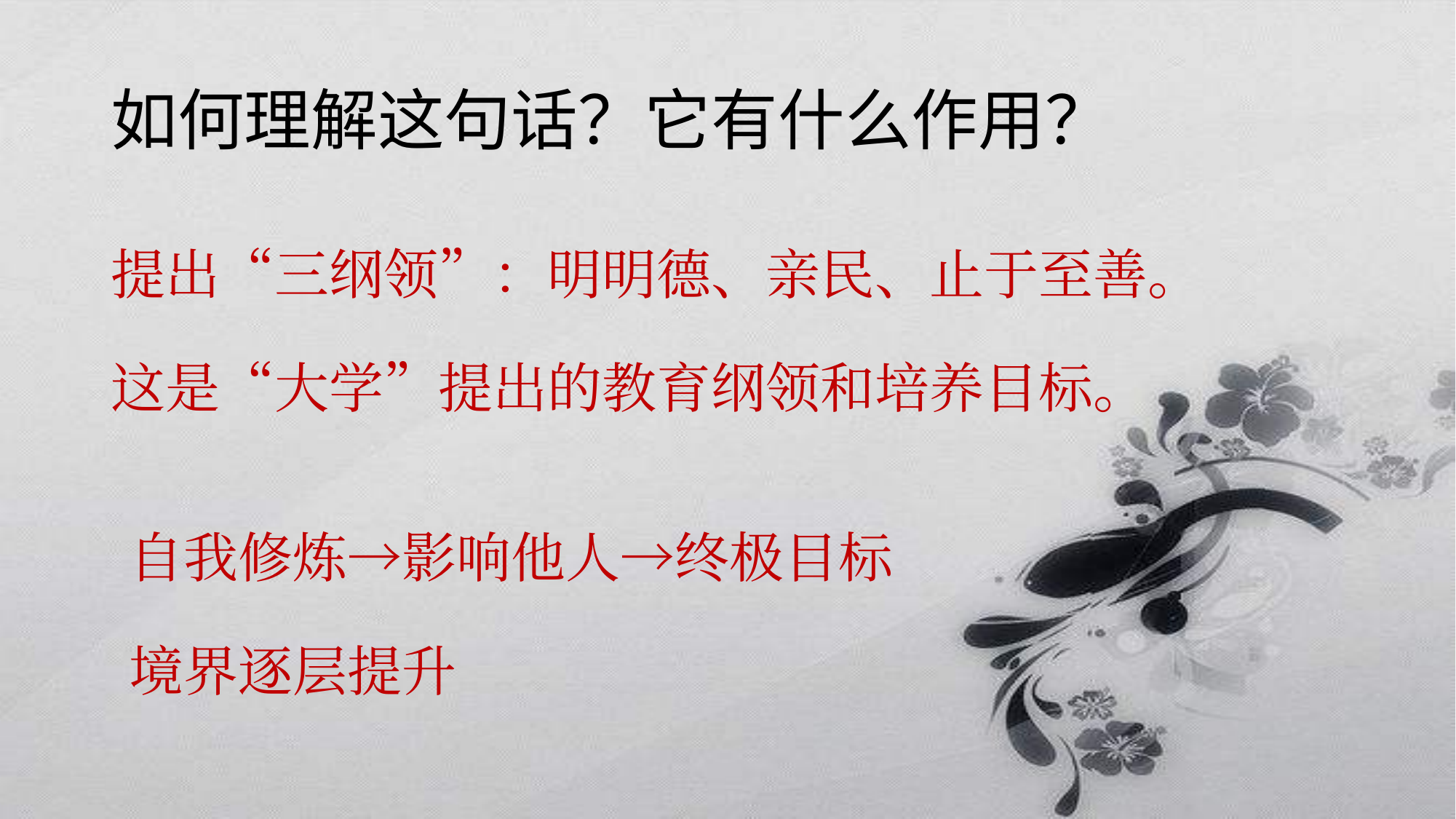

# 如何理解这句话？它有什么作用？
提出“三纲领”：明明德、亲民、止于至善。
这是“大学”提出的教育纲领和培养目标。
自我修炼→影响他人→终极目标
境界逐层提升